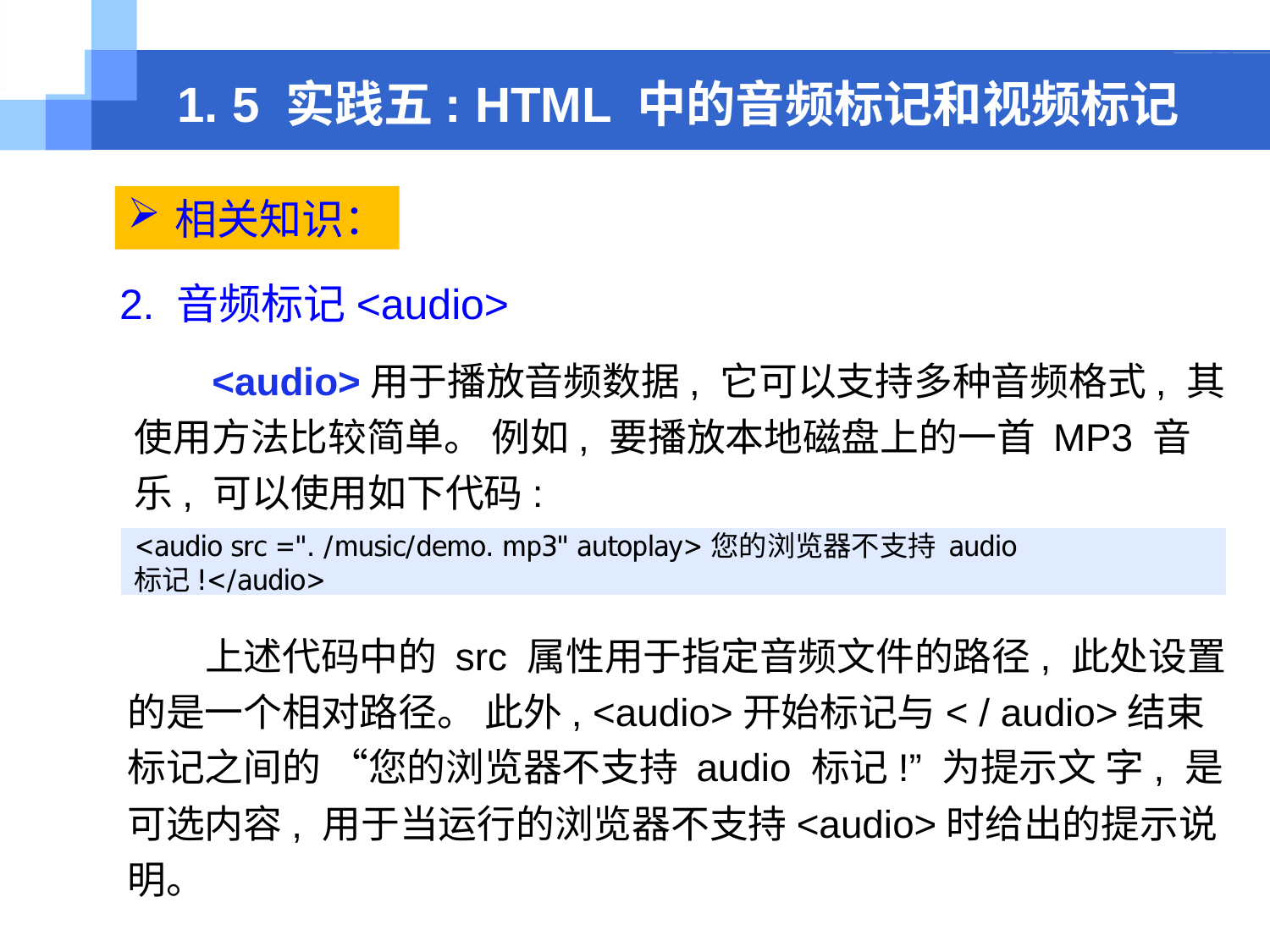

1. 5 实践五: HTML 中的音频标记和视频标记
相关知识：
2. 音频标记<audio>
<audio>用于播放音频数据, 它可以支持多种音频格式, 其使用方法比较简单。 例如, 要播放本地磁盘上的一首 MP3 音乐, 可以使用如下代码:
<audio src =". /music/demo. mp3" autoplay>您的浏览器不支持 audio 标记!</audio>
上述代码中的 src 属性用于指定音频文件的路径, 此处设置的是一个相对路径。 此外, <audio>开始标记与< / audio>结束标记之间的 “您的浏览器不支持 audio 标记!” 为提示文 字, 是可选内容, 用于当运行的浏览器不支持<audio>时给出的提示说明。